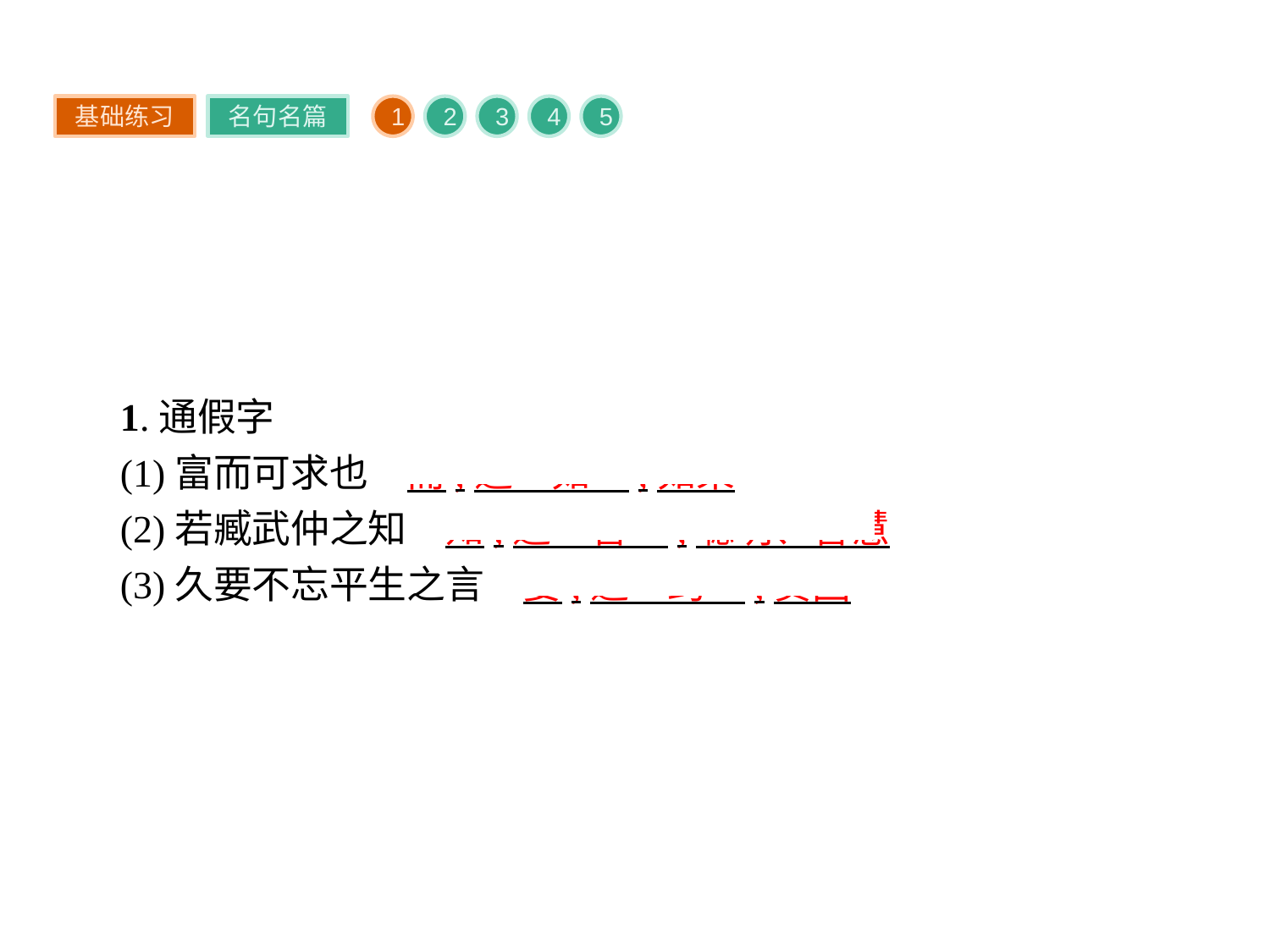

基础练习
名句名篇
1
2
3
4
5
1.通假字
(1)富而可求也　而,通“如”,如果
(2)若臧武仲之知　知,通“智”,聪明、智慧
(3)久要不忘平生之言　要,通“约”,贫困